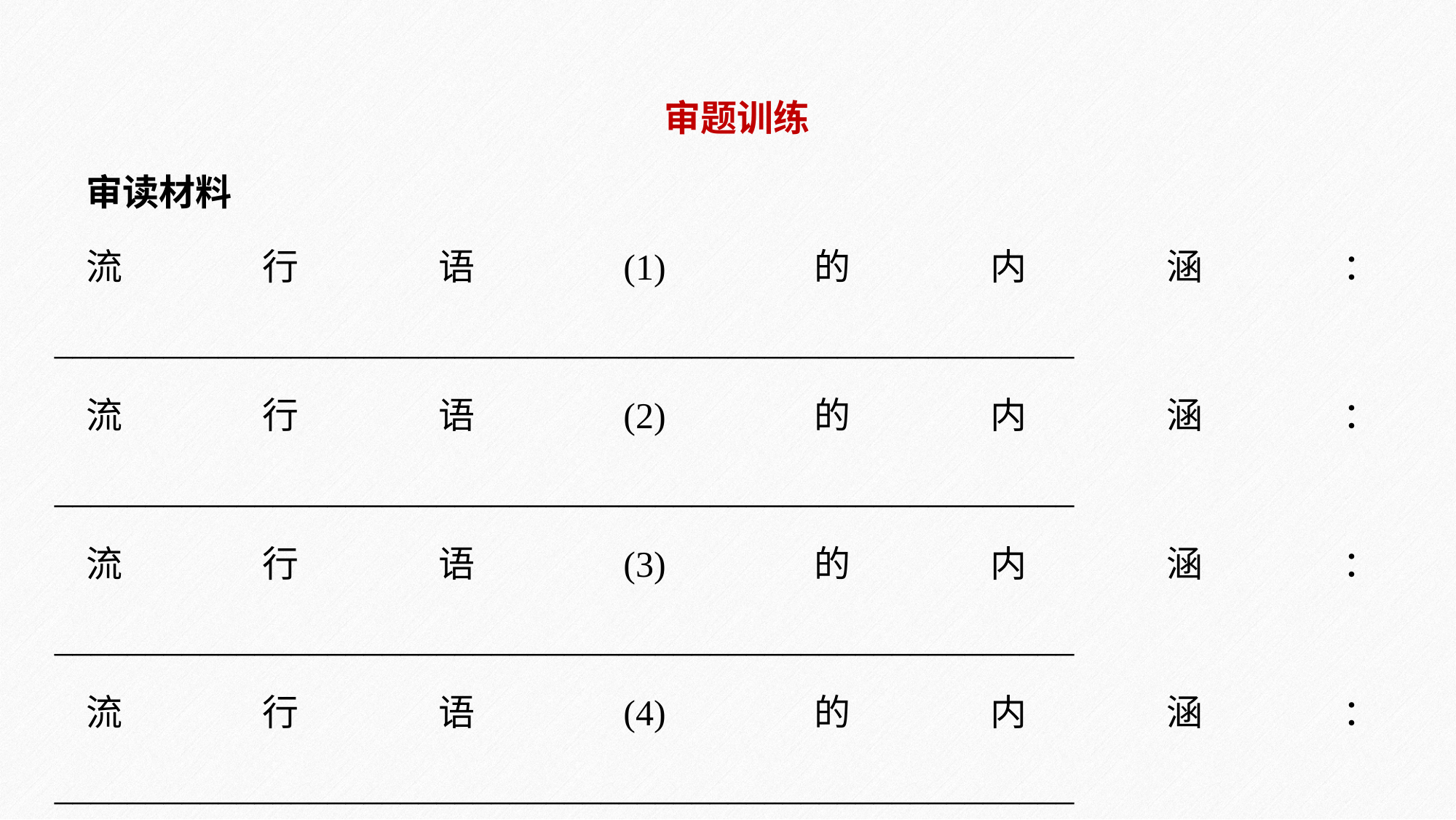

审题训练
审读材料
流行语(1)的内涵：________________________________________________________
流行语(2)的内涵：________________________________________________________
流行语(3)的内涵：________________________________________________________
流行语(4)的内涵：________________________________________________________
流行语(5)的内涵：________________________________________________________
流行语(6)的内涵：________________________________________________________
六则流行语共同的内涵：___________________________________________________